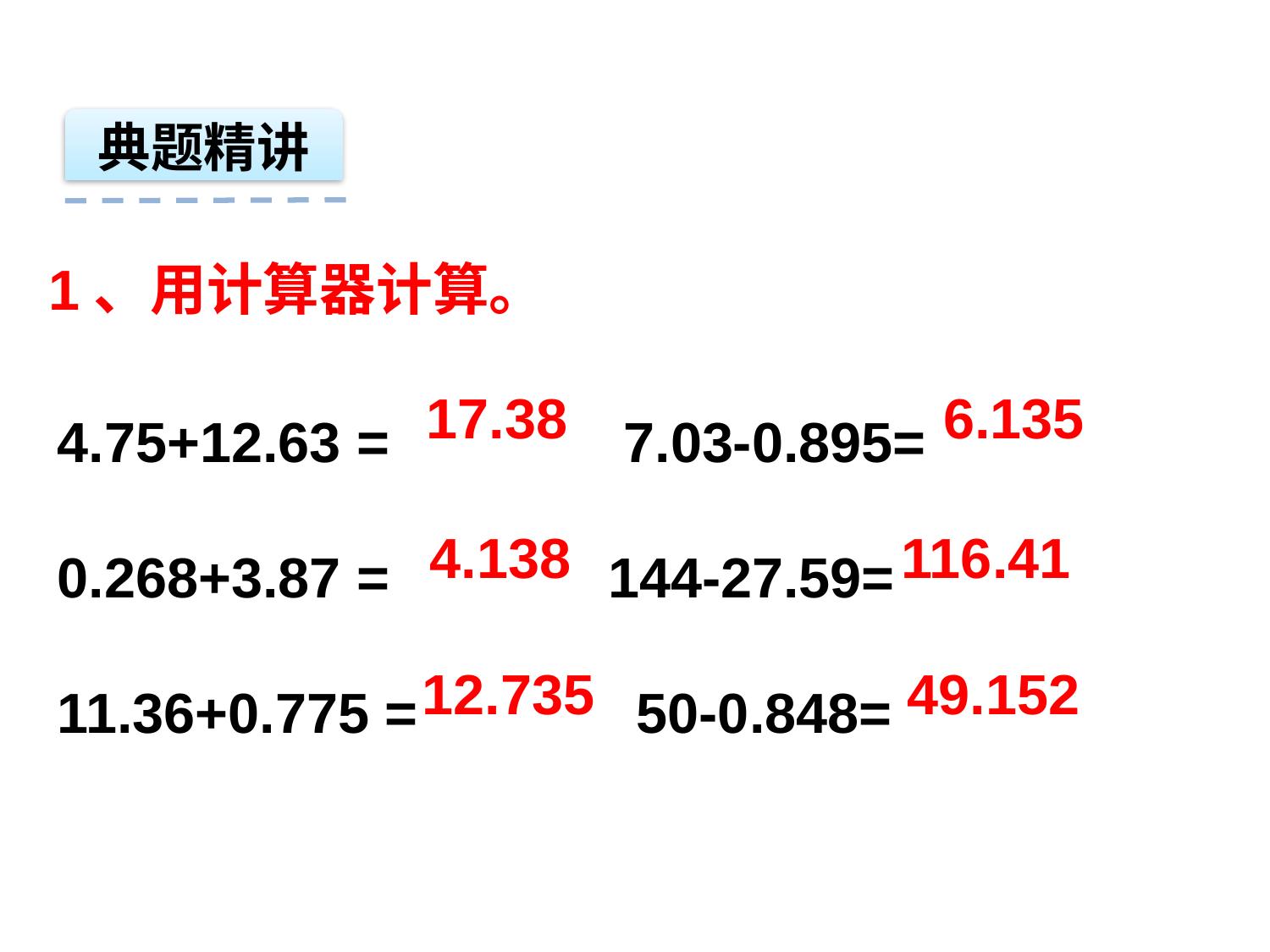

典题精讲
1、用计算器计算。
4.75+12.63 =               7.03-0.895=
0.268+3.87 =              144-27.59=        11.36+0.775 =              50-0.848=
17.38
6.135
4.138
116.41
12.735
49.152